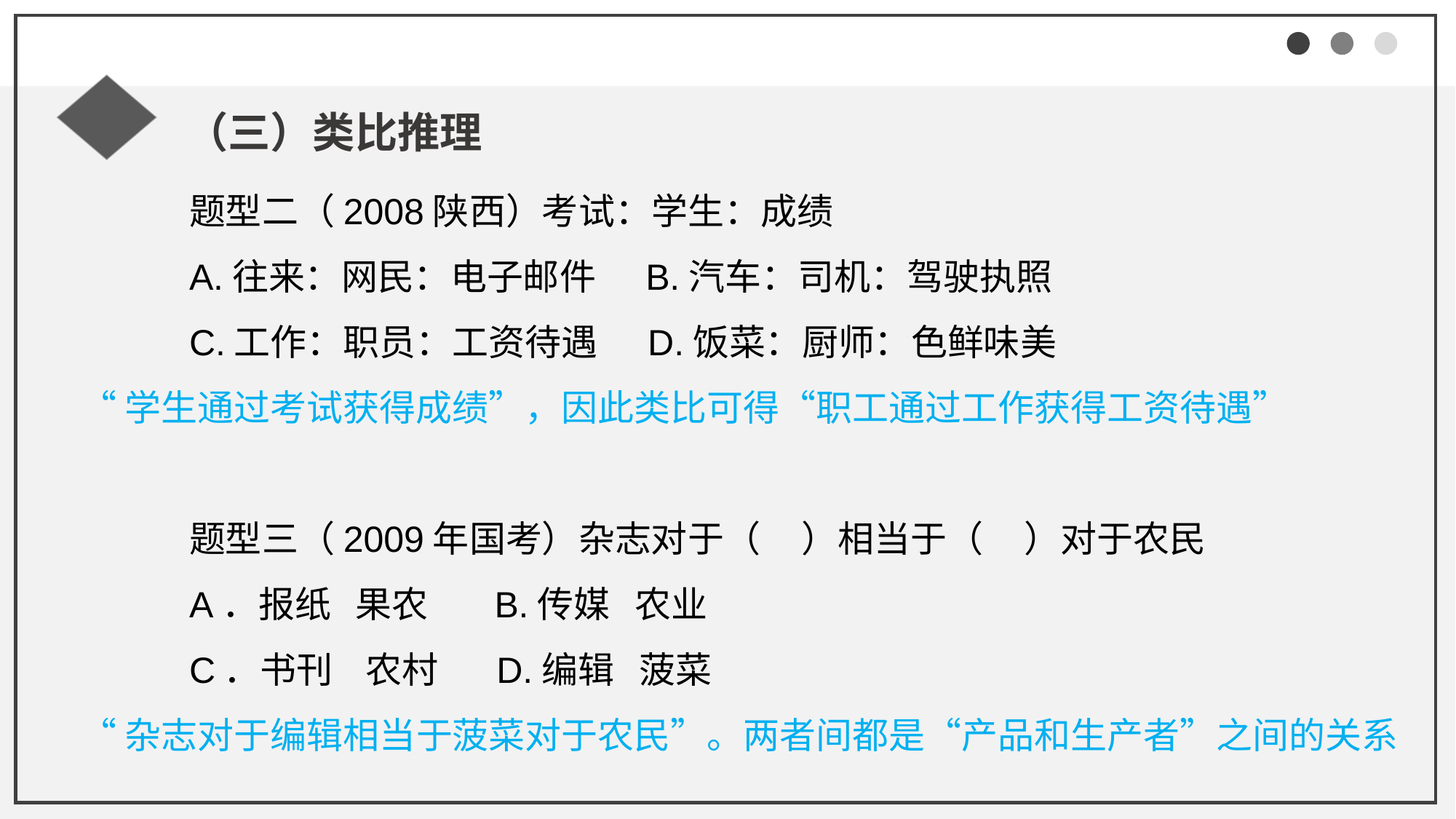

（三）类比推理
题型二（2008陕西）考试：学生：成绩
A.往来：网民：电子邮件     B.汽车：司机：驾驶执照
C.工作：职员：工资待遇     D.饭菜：厨师：色鲜味美
“学生通过考试获得成绩”，因此类比可得“职工通过工作获得工资待遇”

题型三（2009年国考）杂志对于（     ）相当于（     ）对于农民
A．报纸   果农       B.传媒   农业
C．书刊    农村      D.编辑   菠菜
“杂志对于编辑相当于菠菜对于农民”。两者间都是“产品和生产者”之间的关系